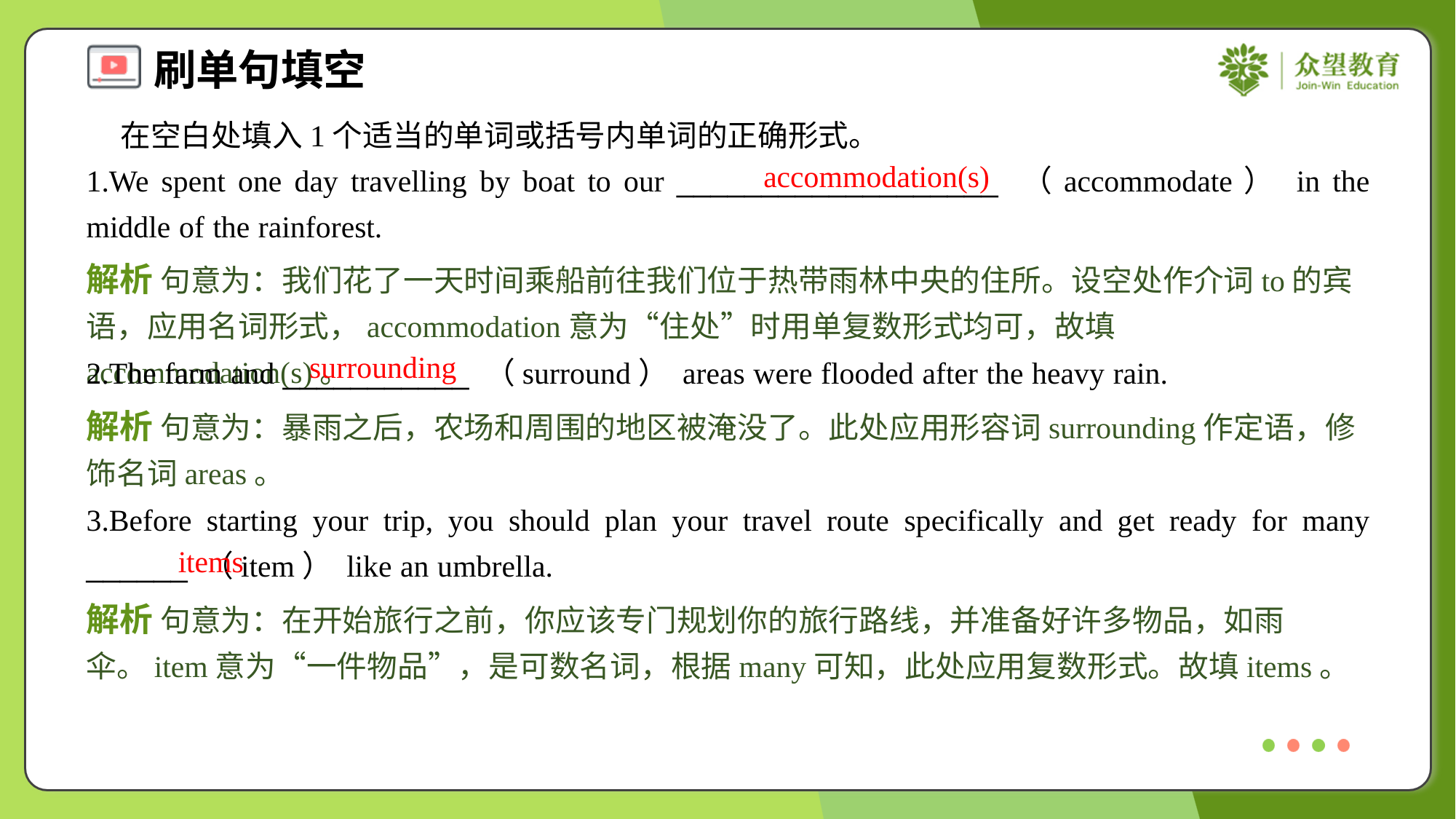

在空白处填入1个适当的单词或括号内单词的正确形式。
1.We spent one day travelling by boat to our ___________________ （accommodate） in the middle of the rainforest.
accommodation(s)
解析 句意为：我们花了一天时间乘船前往我们位于热带雨林中央的住所。设空处作介词to的宾语，应用名词形式，accommodation意为“住处”时用单复数形式均可，故填accommodation(s)。
surrounding
2.The farm and ___________ （surround） areas were flooded after the heavy rain.
解析 句意为：暴雨之后，农场和周围的地区被淹没了。此处应用形容词surrounding作定语，修饰名词areas。
3.Before starting your trip, you should plan your travel route specifically and get ready for many ______ （item） like an umbrella.
items
解析 句意为：在开始旅行之前，你应该专门规划你的旅行路线，并准备好许多物品，如雨伞。item意为“一件物品”，是可数名词，根据many可知，此处应用复数形式。故填items。